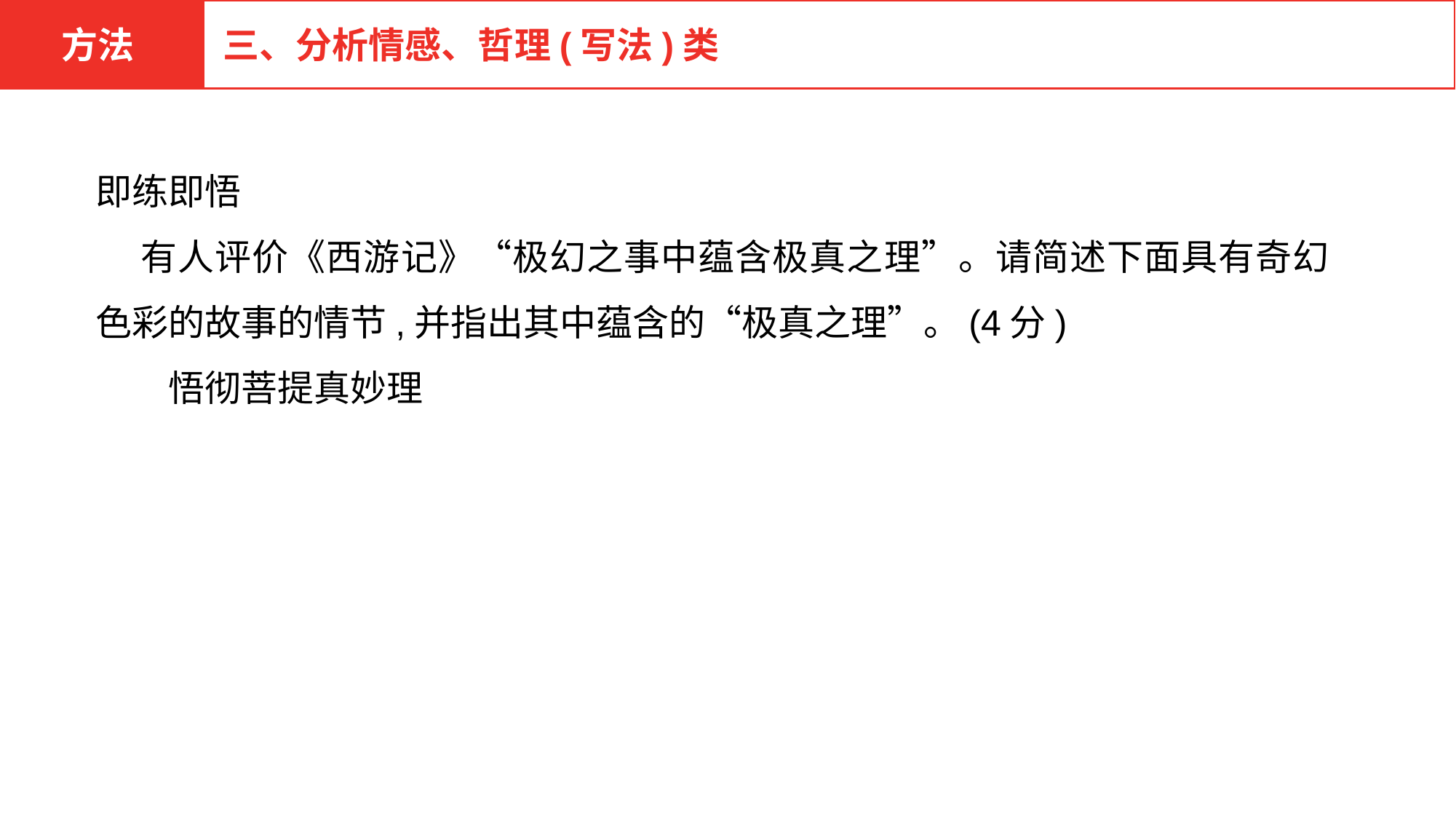

方法
三、分析情感、哲理(写法)类
即练即悟
    有人评价《西游记》“极幻之事中蕴含极真之理”。请简述下面具有奇幻色彩的故事的情节,并指出其中蕴含的“极真之理”。(4分)
　　悟彻菩提真妙理